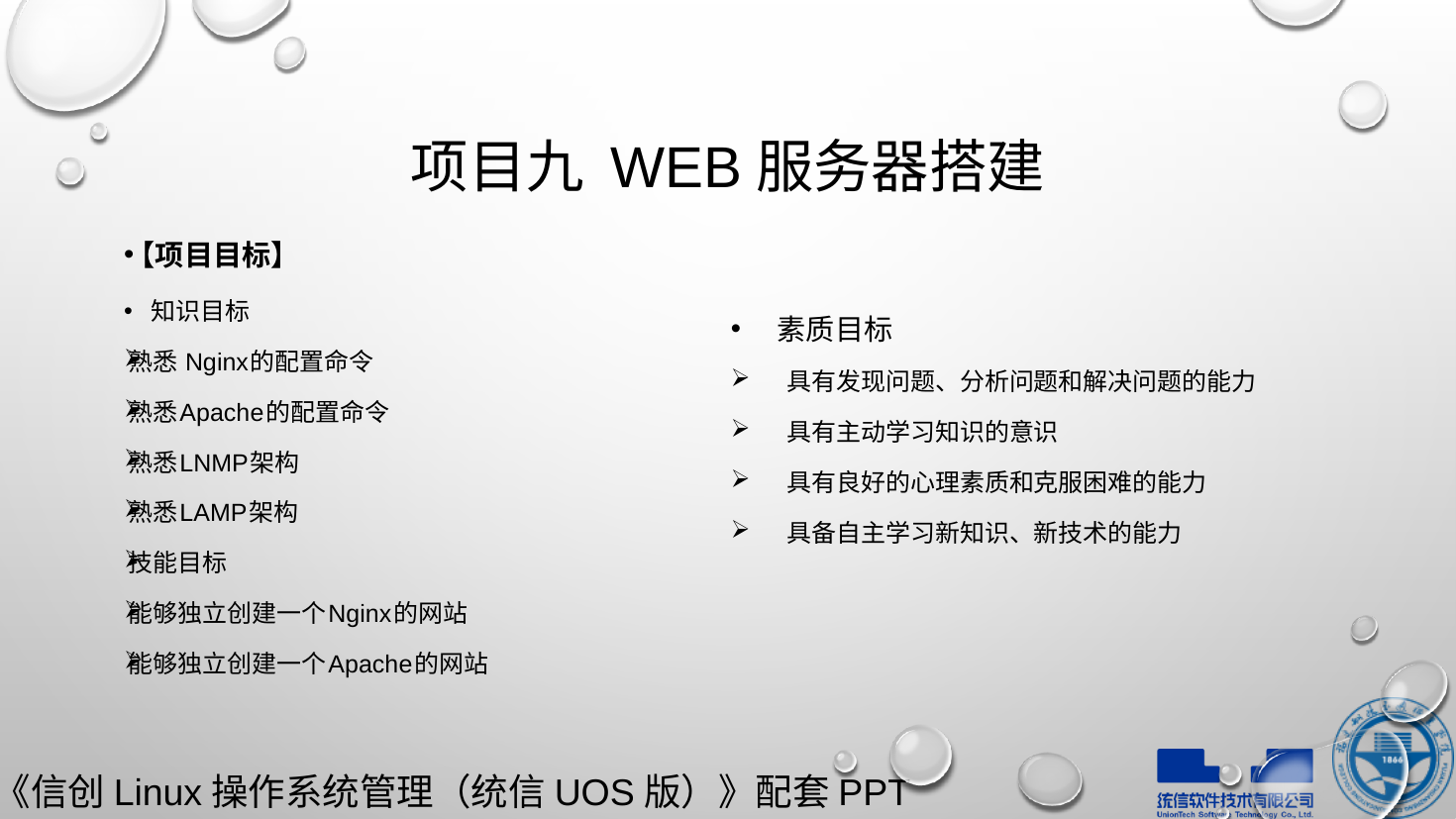

# 项目九 WEB服务器搭建
【项目目标】
知识目标
熟悉 Nginx的配置命令
熟悉Apache的配置命令
熟悉LNMP架构
熟悉LAMP架构
技能目标
能够独立创建一个Nginx的网站
能够独立创建一个Apache的网站

素质目标
具有发现问题、分析问题和解决问题的能力
具有主动学习知识的意识
具有良好的心理素质和克服困难的能力
具备自主学习新知识、新技术的能力